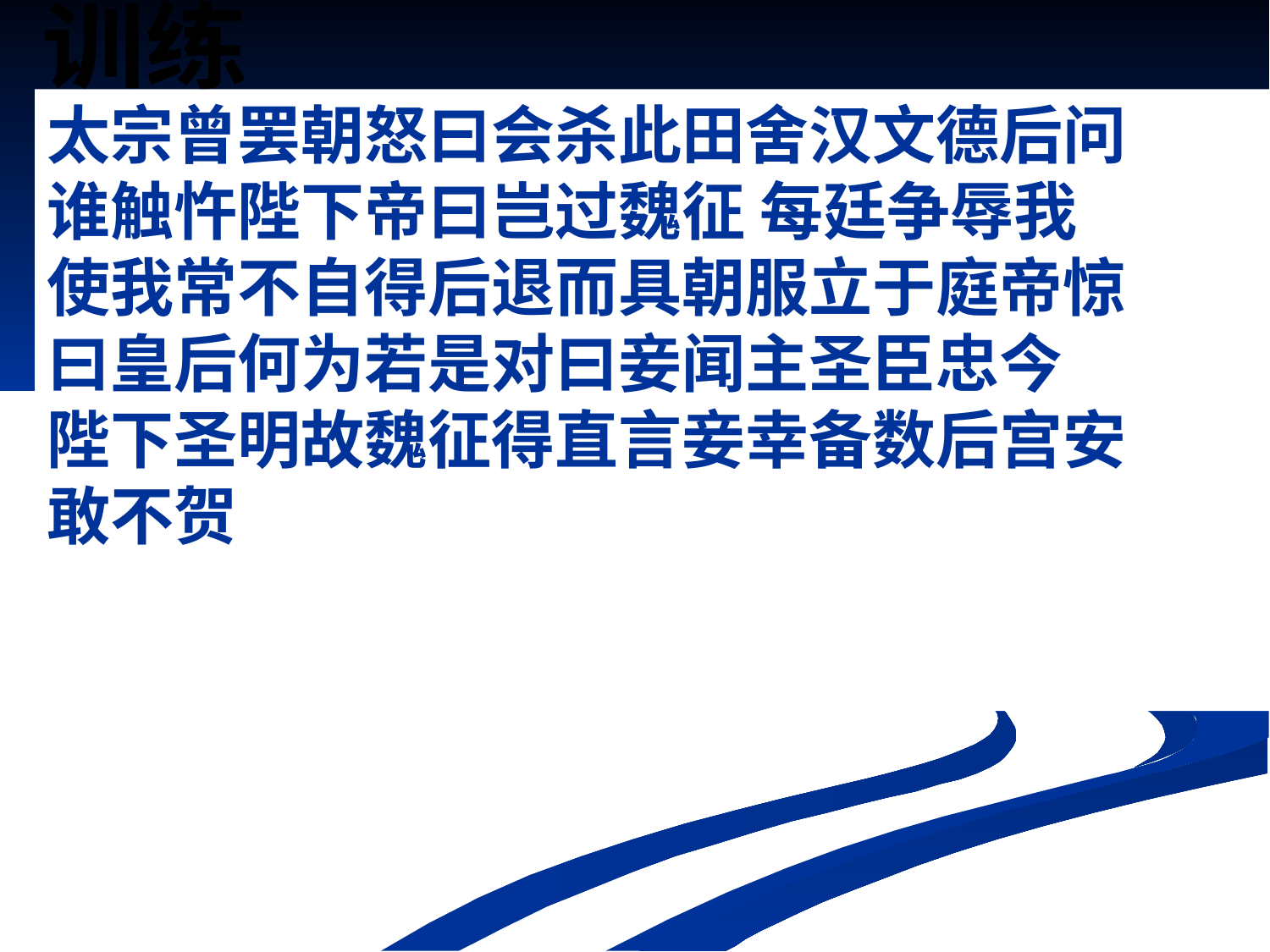

训练

太宗曾罢朝怒曰会杀此田舍汉文德后问
谁触忤陛下帝曰岂过魏征每廷争辱我使
我常不自得 后退而具朝服立于庭帝惊曰
皇后何为若是对曰妾闻主圣臣忠今陛下圣
明故魏征得直言妾幸备数后宫安敢不贺

太宗曾罢朝怒曰会杀此田舍汉文德后问
谁触忤陛下帝曰岂过魏征 每廷争辱我
使我常不自得后退而具朝服立于庭帝惊
曰皇后何为若是对曰妾闻主圣臣忠今
陛下圣明故魏征得直言妾幸备数后宫安
敢不贺